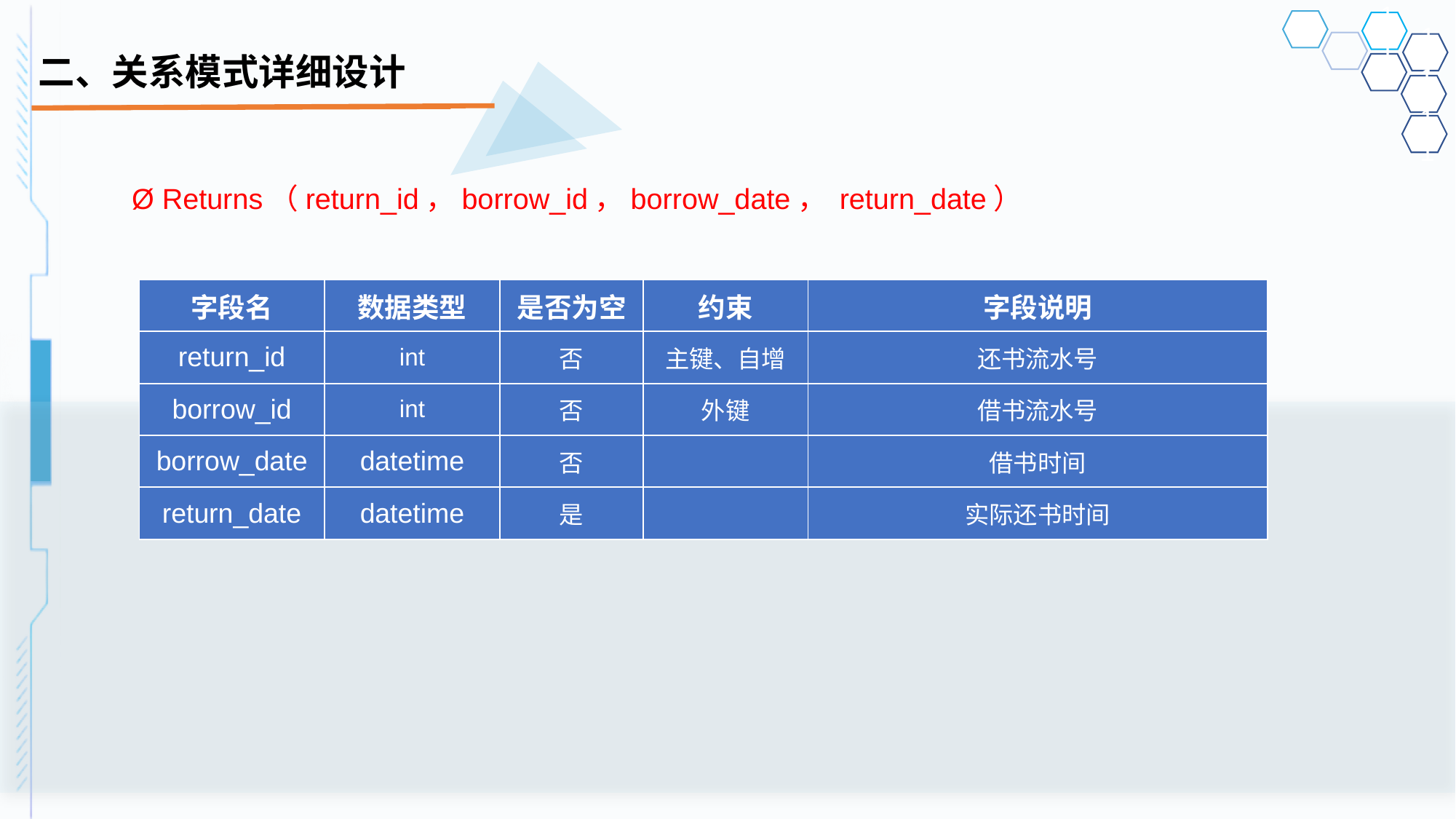

# 二、关系模式详细设计

Ø Returns（return_id，borrow_id，borrow_date， return_date）
| 字段名 | 数据类型 | 是否为空 | 约束 | 字段说明 |
| --- | --- | --- | --- | --- |
| return\_id | int | 否 | 主键、自增 | 还书流水号 |
| borrow\_id | int | 否 | 外键 | 借书流水号 |
| borrow\_date | datetime | 否 |  | 借书时间 |
| return\_date | datetime | 是 |  | 实际还书时间 |